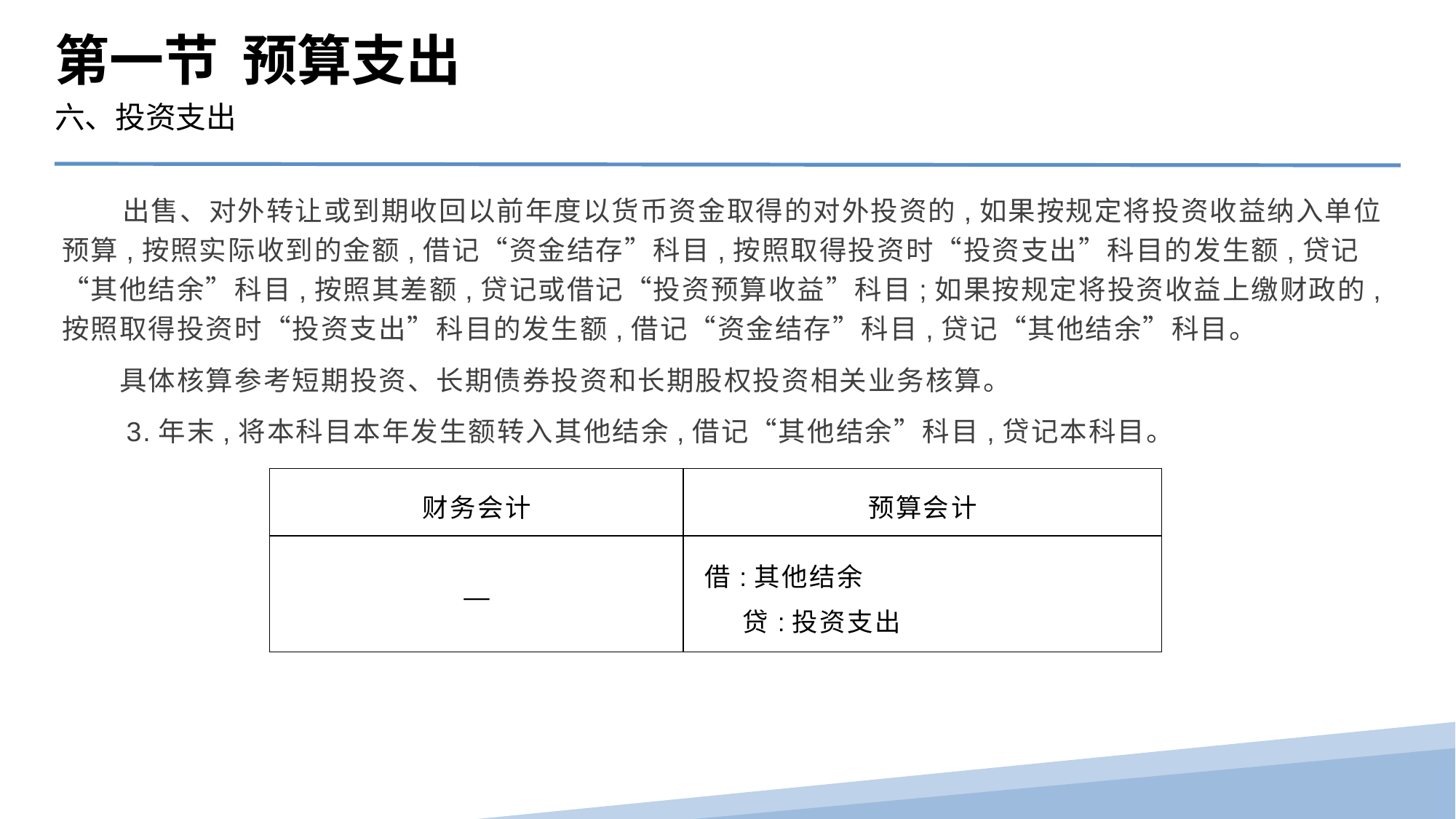

第一节  预算支出
六、投资支出
       出售、对外转让或到期收回以前年度以货币资金取得的对外投资的,如果按规定将投资收益纳入单位预算,按照实际收到的金额,借记“资金结存”科目,按照取得投资时“投资支出”科目的发生额,贷记“其他结余”科目,按照其差额,贷记或借记“投资预算收益”科目;如果按规定将投资收益上缴财政的,按照取得投资时“投资支出”科目的发生额,借记“资金结存”科目,贷记“其他结余”科目。
　　具体核算参考短期投资、长期债券投资和长期股权投资相关业务核算。
　　3.年末,将本科目本年发生额转入其他结余,借记“其他结余”科目,贷记本科目。
| 财务会计 | 预算会计 |
| --- | --- |
| — | 借:其他结余 贷:投资支出 |